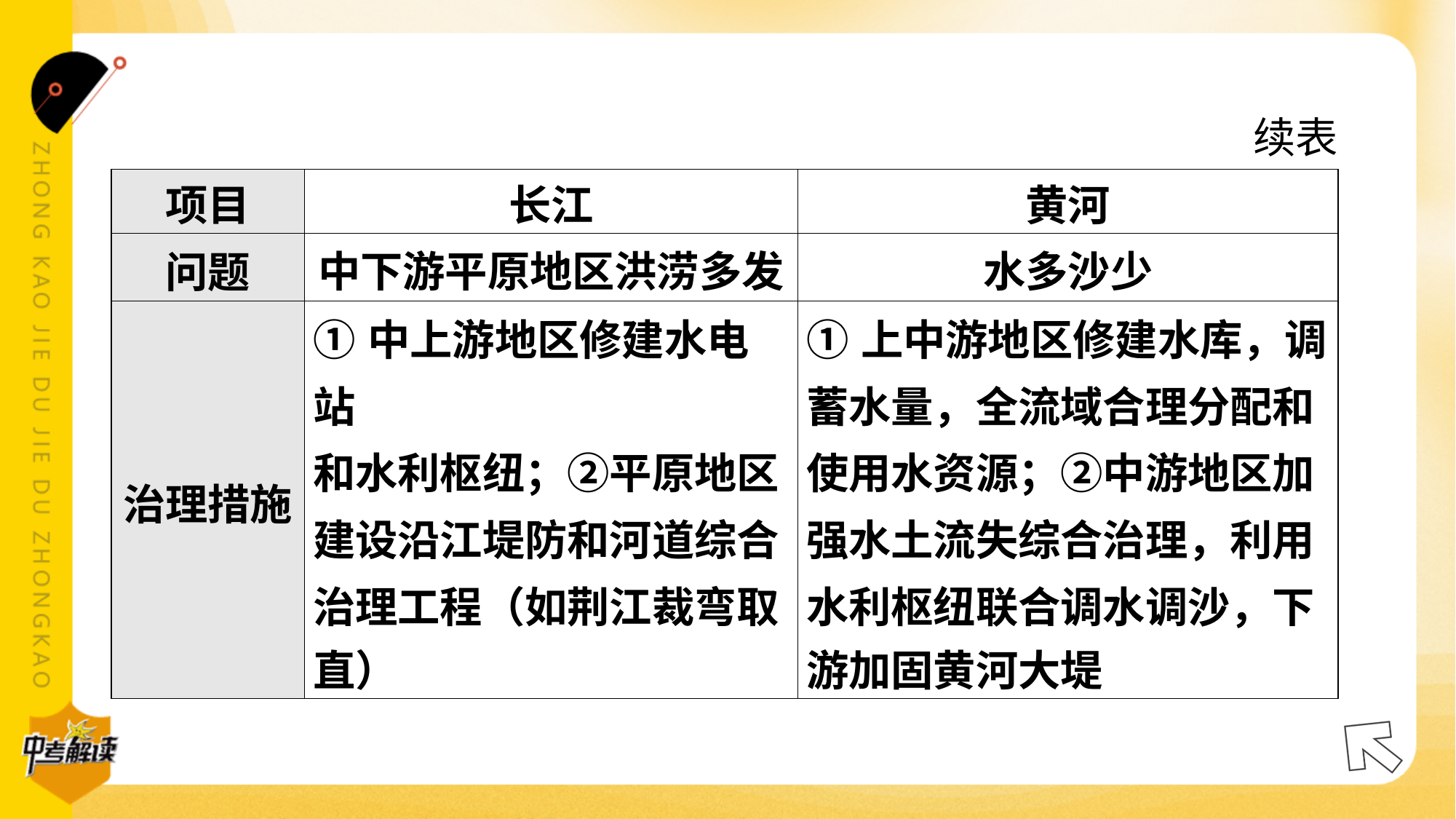

续表
| 项目 | 长江 | 黄河 |
| --- | --- | --- |
| 问题 | 中下游平原地区洪涝多发 | 水多沙少 |
| 治理措施 | ①中上游地区修建水电站 和水利枢纽；②平原地区 建设沿江堤防和河道综合 治理工程（如荆江裁弯取 直） | ①上中游地区修建水库，调 蓄水量，全流域合理分配和 使用水资源；②中游地区加 强水土流失综合治理，利用 水利枢纽联合调水调沙，下 游加固黄河大堤 |